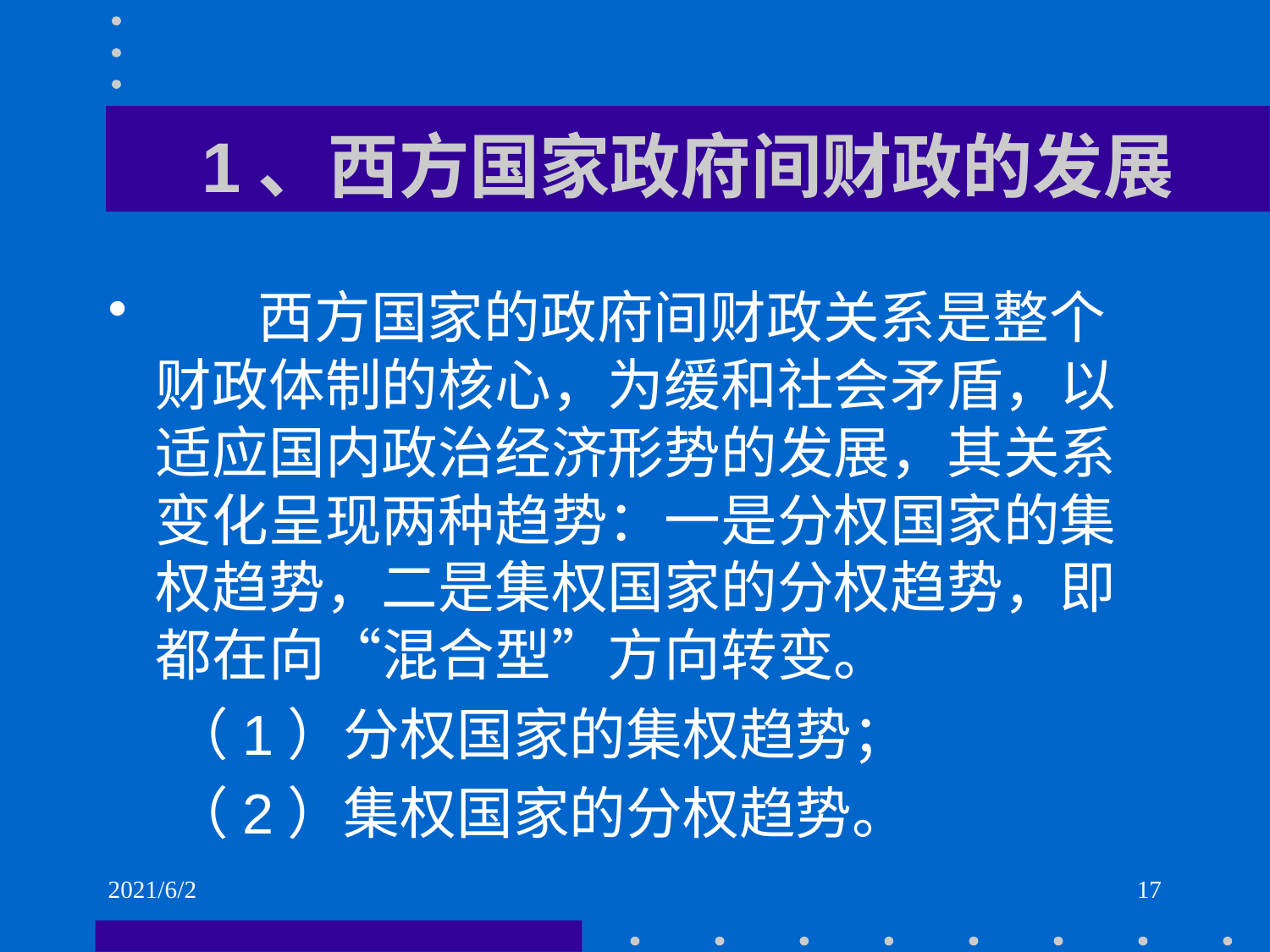

# 1、西方国家政府间财政的发展
       西方国家的政府间财政关系是整个财政体制的核心，为缓和社会矛盾，以适应国内政治经济形势的发展，其关系变化呈现两种趋势：一是分权国家的集权趋势，二是集权国家的分权趋势，即都在向“混合型”方向转变。
    （1）分权国家的集权趋势；
    （2）集权国家的分权趋势。
2021/6/2
17